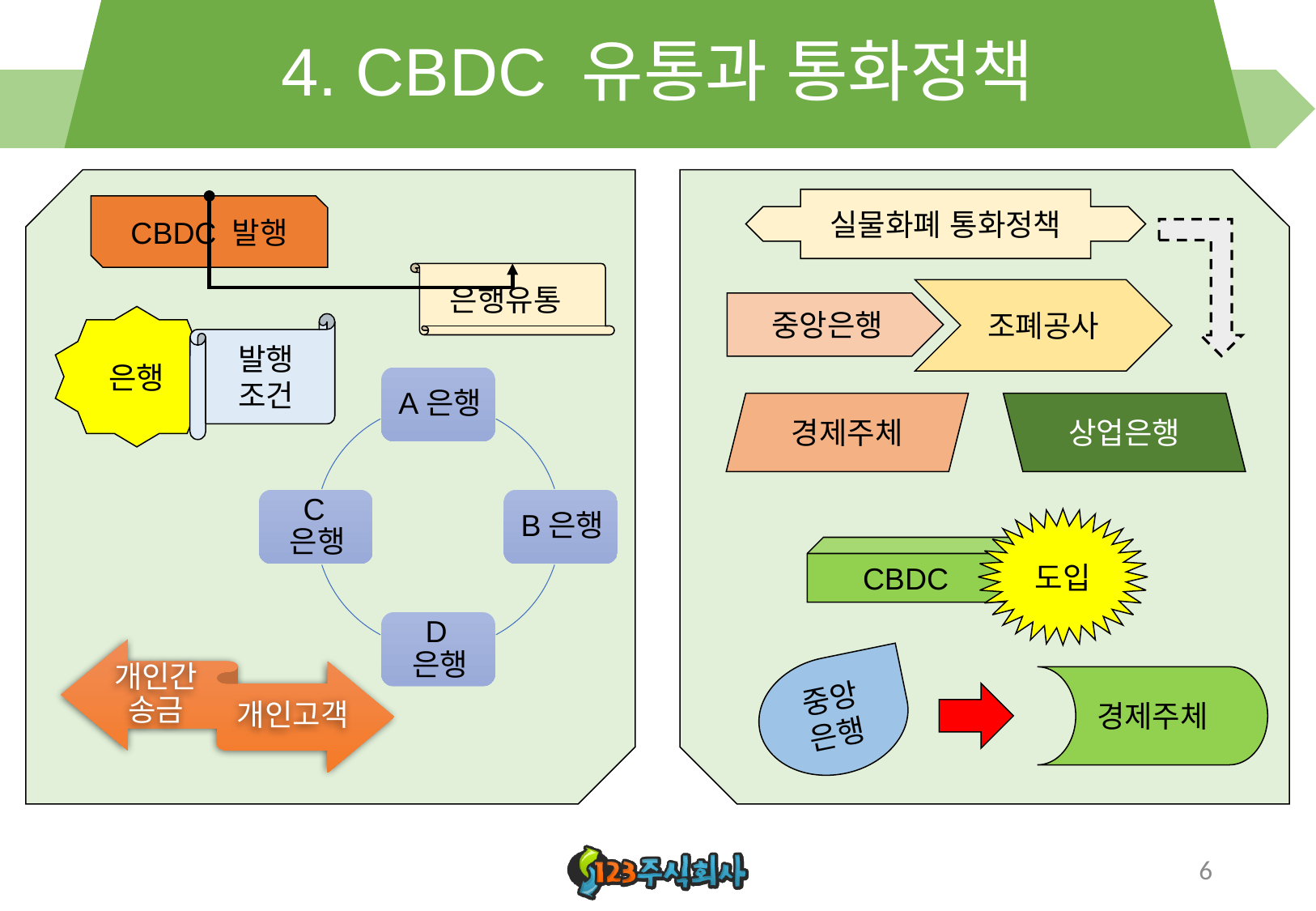

# 4. CBDC 유통과 통화정책

실물화폐 통화정책
CBDC 발행

은행유통
조폐공사
중앙은행
은행
발행
조건
A은행
B은행
D은행
C은행
경제주체
상업은행
도입
CBDC
개인간송금
개인고객
중앙
은행
경제주체

6